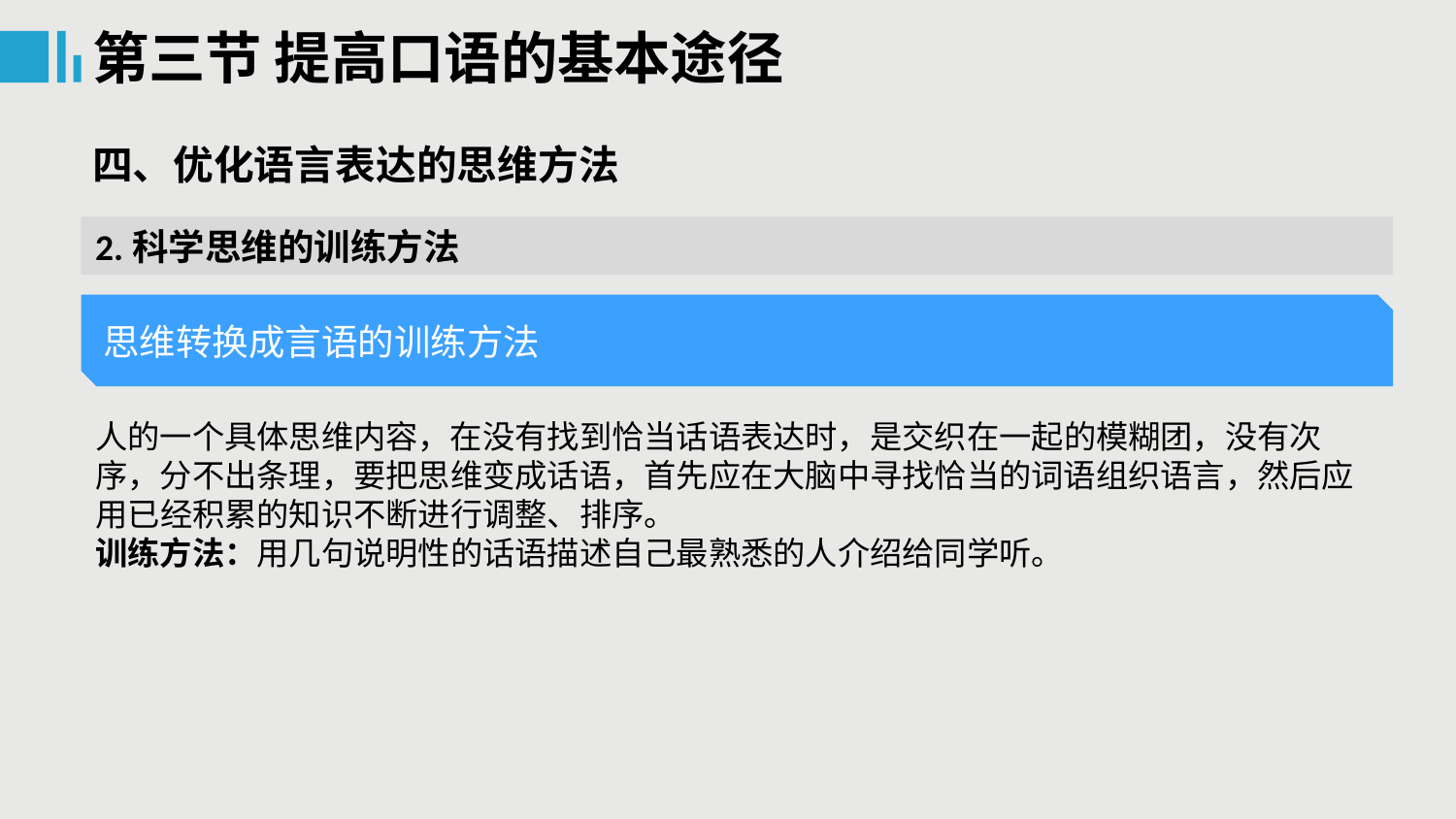

第三节 提高口语的基本途径

四、优化语言表达的思维方法
2.科学思维的训练方法
思维转换成言语的训练方法
人的一个具体思维内容，在没有找到恰当话语表达时，是交织在一起的模糊团，没有次序，分不出条理，要把思维变成话语，首先应在大脑中寻找恰当的词语组织语言，然后应用已经积累的知识不断进行调整、排序。
训练方法：用几句说明性的话语描述自己最熟悉的人介绍给同学听。